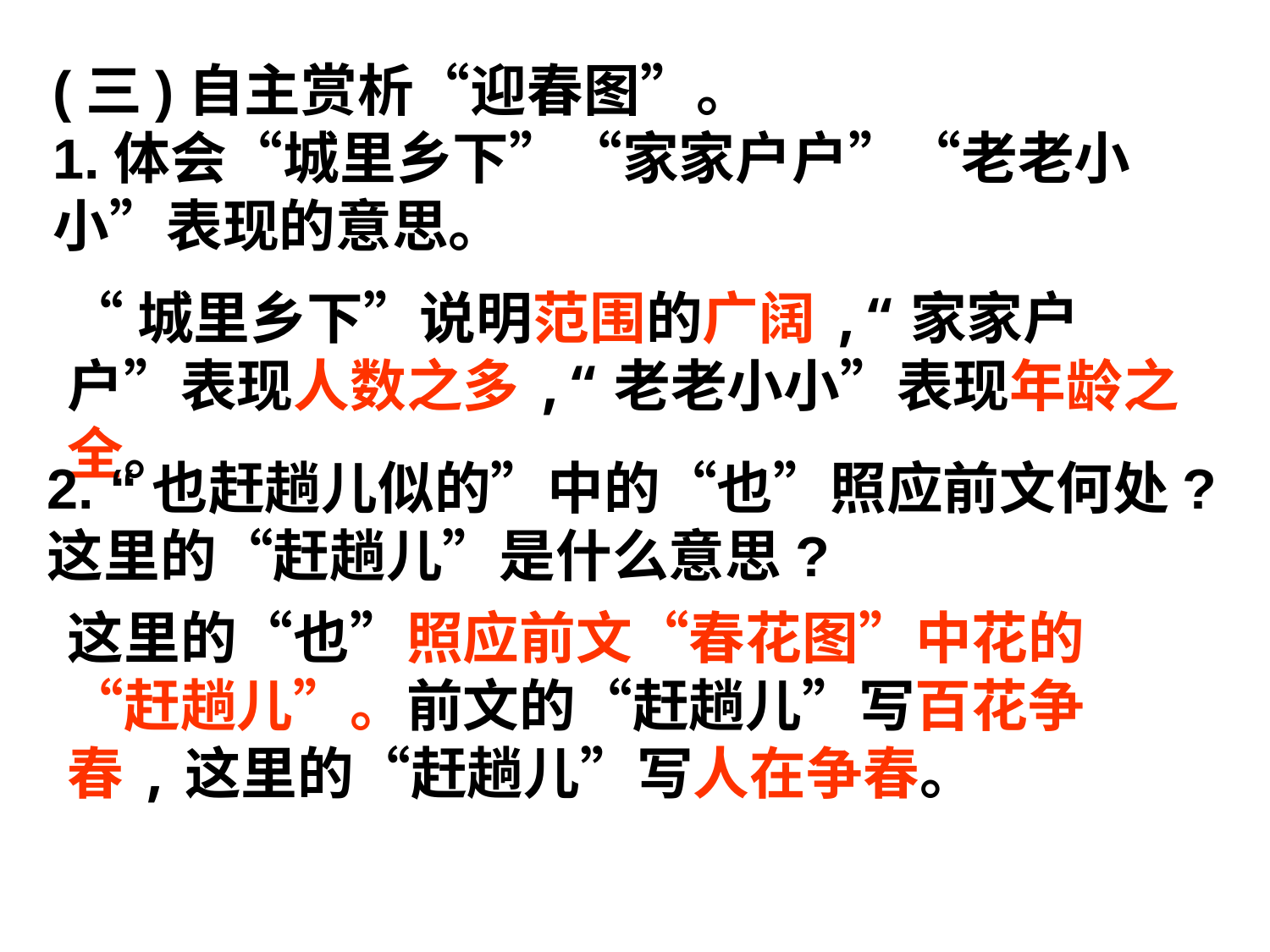

(三)自主赏析“迎春图”。
1.体会“城里乡下”“家家户户”“老老小小”表现的意思。
“城里乡下”说明范围的广阔,“家家户户”表现人数之多,“老老小小”表现年龄之全。
2. “也赶趟儿似的”中的“也”照应前文何处?这里的“赶趟儿”是什么意思?
这里的“也”照应前文“春花图”中花的“赶趟儿”。前文的“赶趟儿”写百花争春,这里的“赶趟儿”写人在争春。